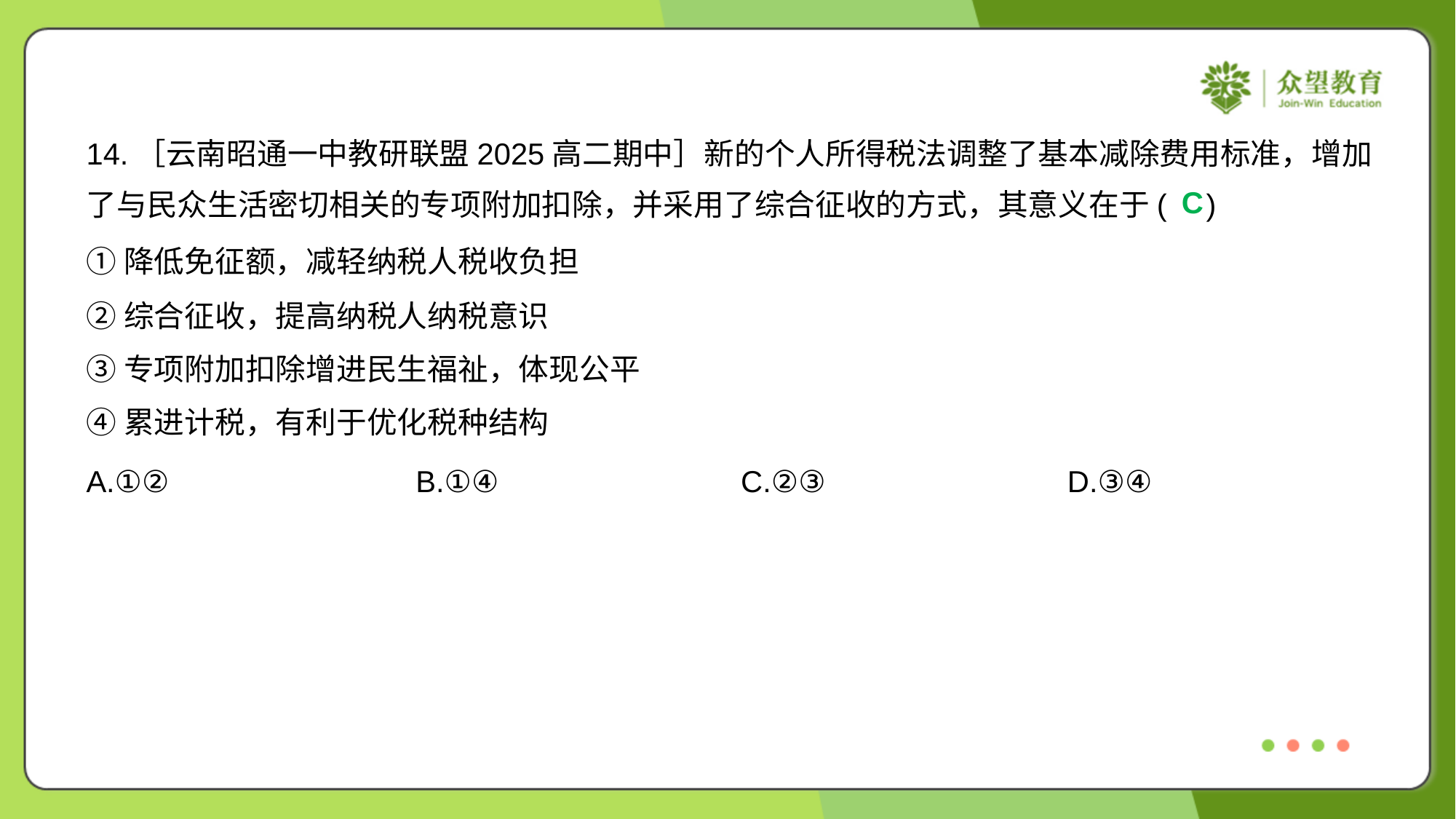

14.［云南昭通一中教研联盟2025高二期中］新的个人所得税法调整了基本减除费用标准，增加
了与民众生活密切相关的专项附加扣除，并采用了综合征收的方式，其意义在于(     )
C
①降低免征额，减轻纳税人税收负担
②综合征收，提高纳税人纳税意识
③专项附加扣除增进民生福祉，体现公平
④累进计税，有利于优化税种结构
A.①②	B.①④	C.②③	D.③④